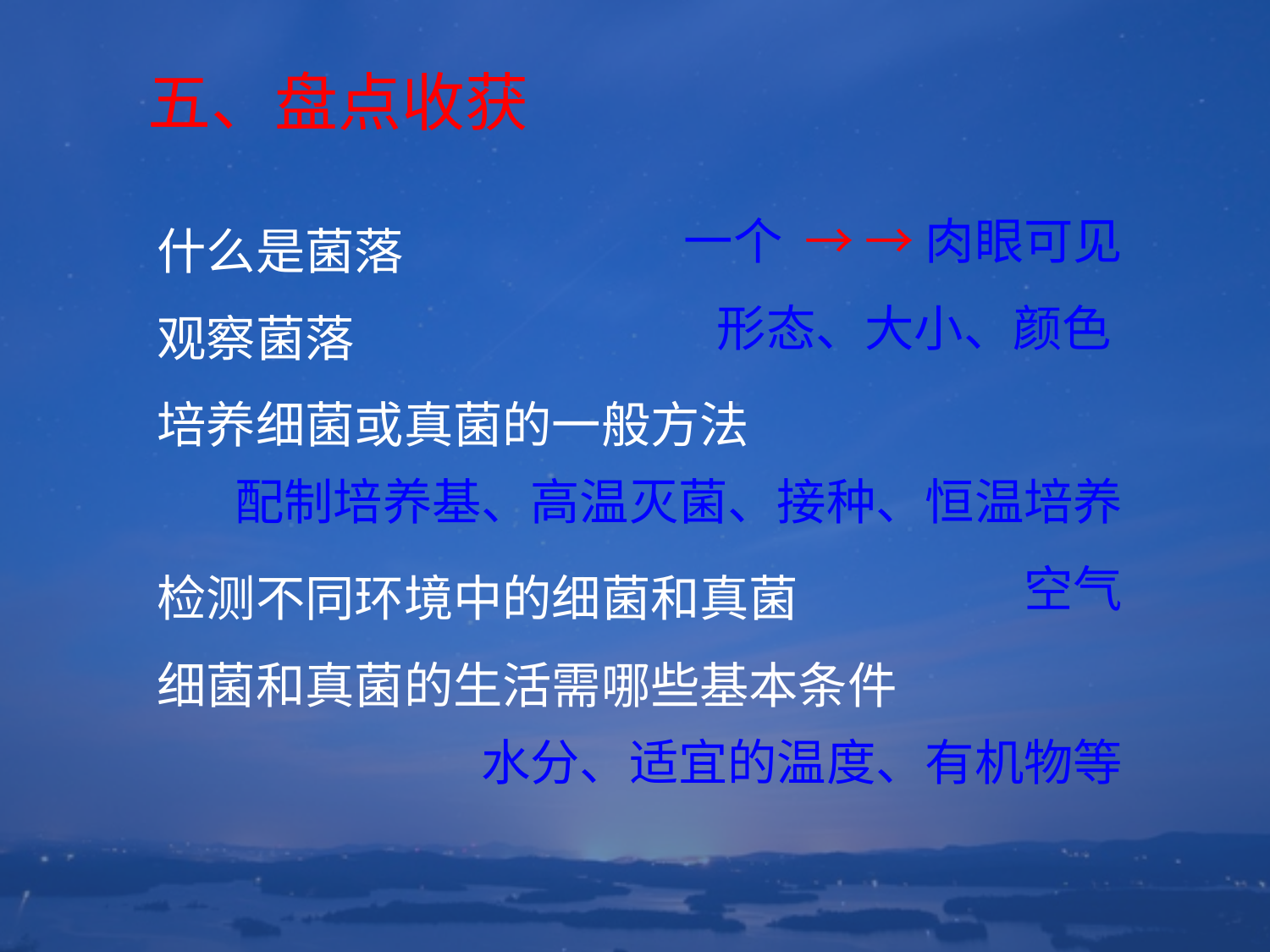

五、盘点收获
一个  → → 肉眼可见
形态、大小、颜色

配制培养基、高温灭菌、接种、恒温培养
空气

水分、适宜的温度、有机物等
什么是菌落
观察菌落
培养细菌或真菌的一般方法

检测不同环境中的细菌和真菌
细菌和真菌的生活需哪些基本条件